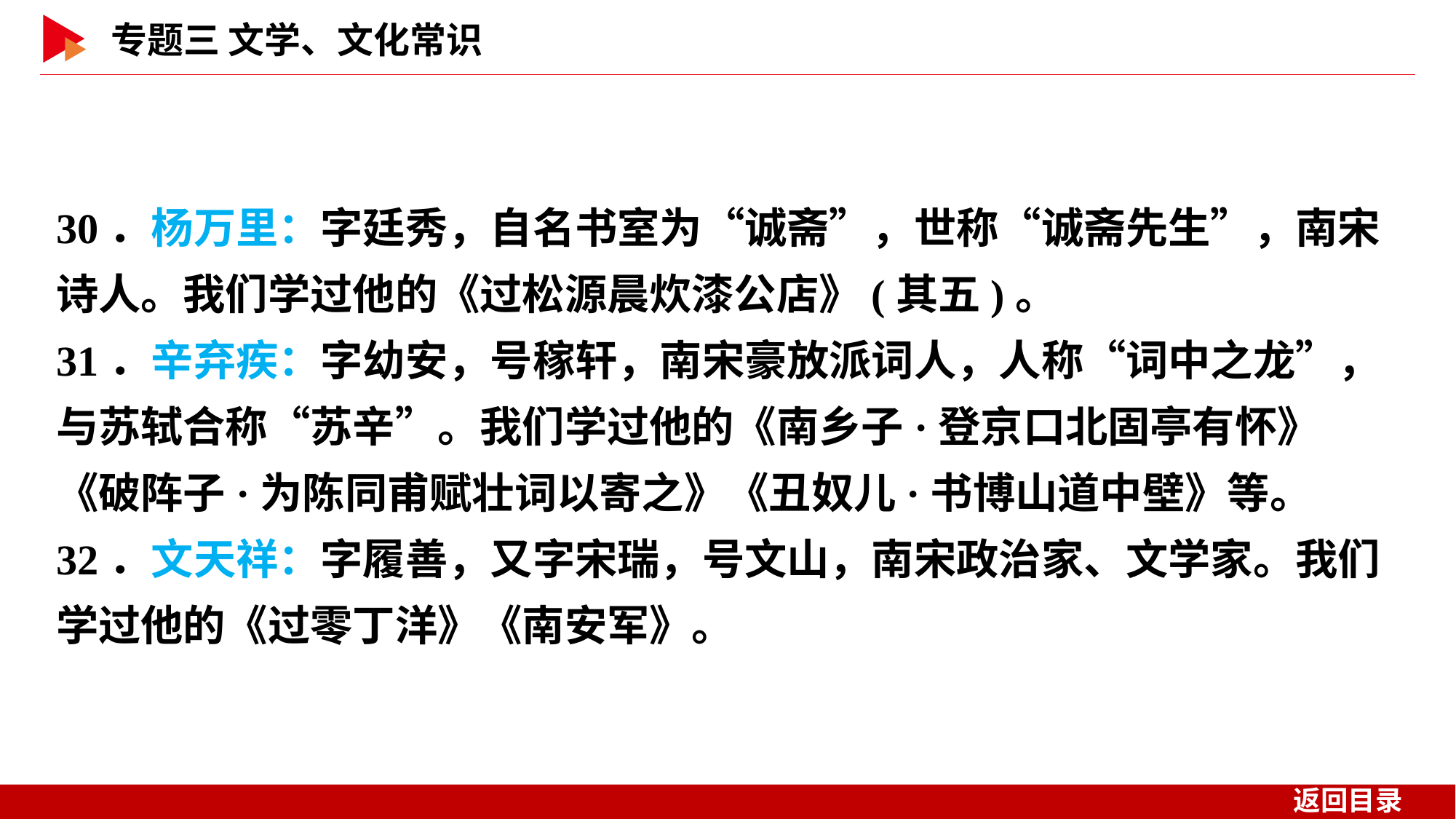

30．杨万里：字廷秀，自名书室为“诚斋”，世称“诚斋先生”，南宋诗人。我们学过他的《过松源晨炊漆公店》(其五)。
31．辛弃疾：字幼安，号稼轩，南宋豪放派词人，人称“词中之龙”，与苏轼合称“苏辛”。我们学过他的《南乡子·登京口北固亭有怀》《破阵子·为陈同甫赋壮词以寄之》《丑奴儿·书博山道中壁》等。
32．文天祥：字履善，又字宋瑞，号文山，南宋政治家、文学家。我们学过他的《过零丁洋》《南安军》。